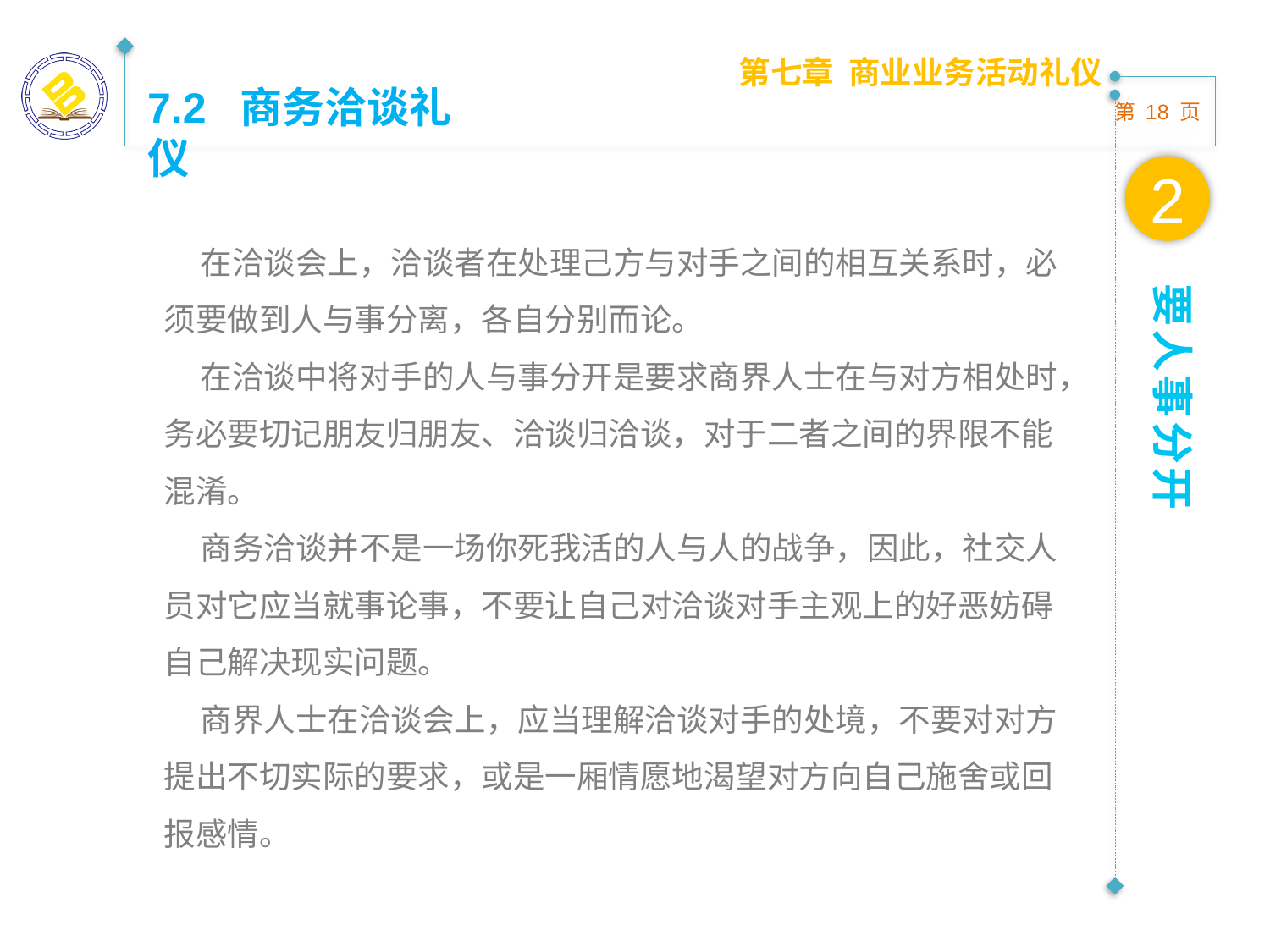

第七章  商业业务活动礼仪
7.2  商务洽谈礼仪
2
    在洽谈会上，洽谈者在处理己方与对手之间的相互关系时，必须要做到人与事分离，各自分别而论。
    在洽谈中将对手的人与事分开是要求商界人士在与对方相处时，务必要切记朋友归朋友、洽谈归洽谈，对于二者之间的界限不能混淆。
    商务洽谈并不是一场你死我活的人与人的战争，因此，社交人员对它应当就事论事，不要让自己对洽谈对手主观上的好恶妨碍自己解决现实问题。
    商界人士在洽谈会上，应当理解洽谈对手的处境，不要对对方提出不切实际的要求，或是一厢情愿地渴望对方向自己施舍或回报感情。
要人事分开